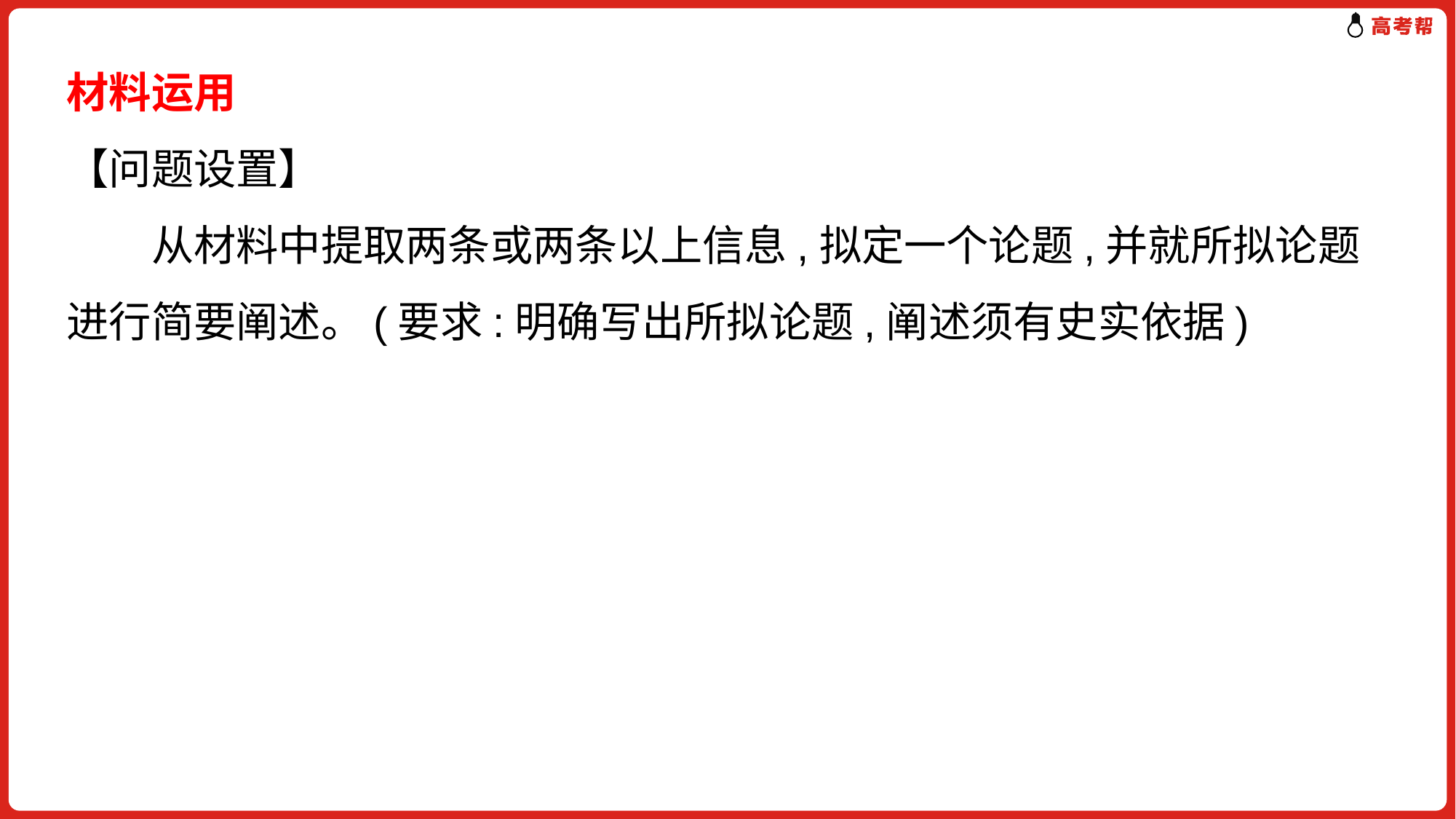

材料运用
【问题设置】
　　从材料中提取两条或两条以上信息,拟定一个论题,并就所拟论题进行简要阐述。(要求:明确写出所拟论题,阐述须有史实依据)